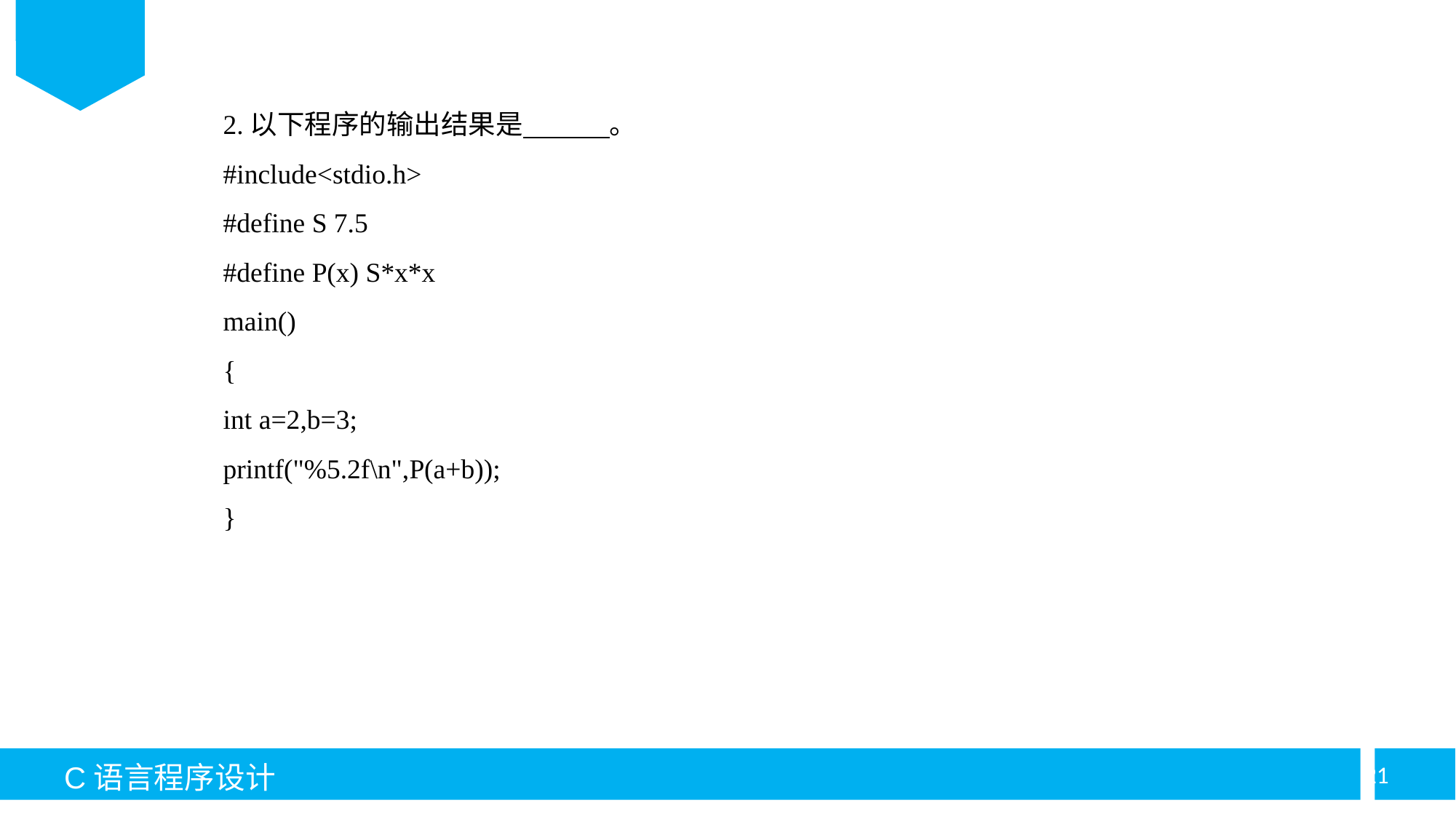

2.以下程序的输出结果是              。
#include<stdio.h>
#define S 7.5
#define P(x) S*x*x
main()
{
int a=2,b=3;
printf("%5.2f\n",P(a+b));
}